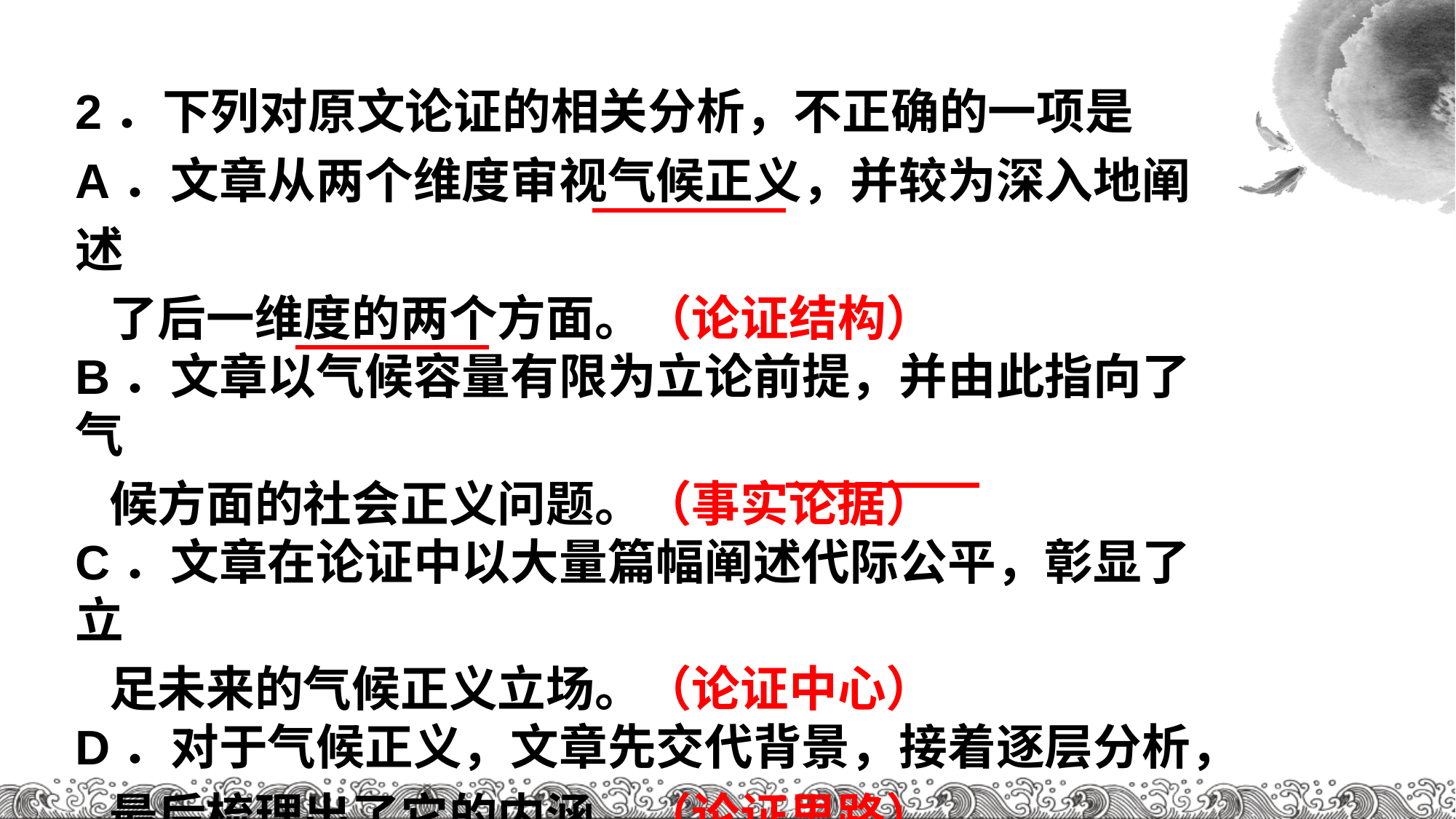

2．下列对原文论证的相关分析，不正确的一项是A．文章从两个维度审视气候正义，并较为深入地阐述
  了后一维度的两个方面。（论证结构）
B．文章以气候容量有限为立论前提，并由此指向了气
  候方面的社会正义问题。（事实论据）
C．文章在论证中以大量篇幅阐述代际公平，彰显了立
  足未来的气候正义立场。（论证中心）
D．对于气候正义，文章先交代背景，接着逐层分析，
  最后梳理出了它的内涵。（论证思路）